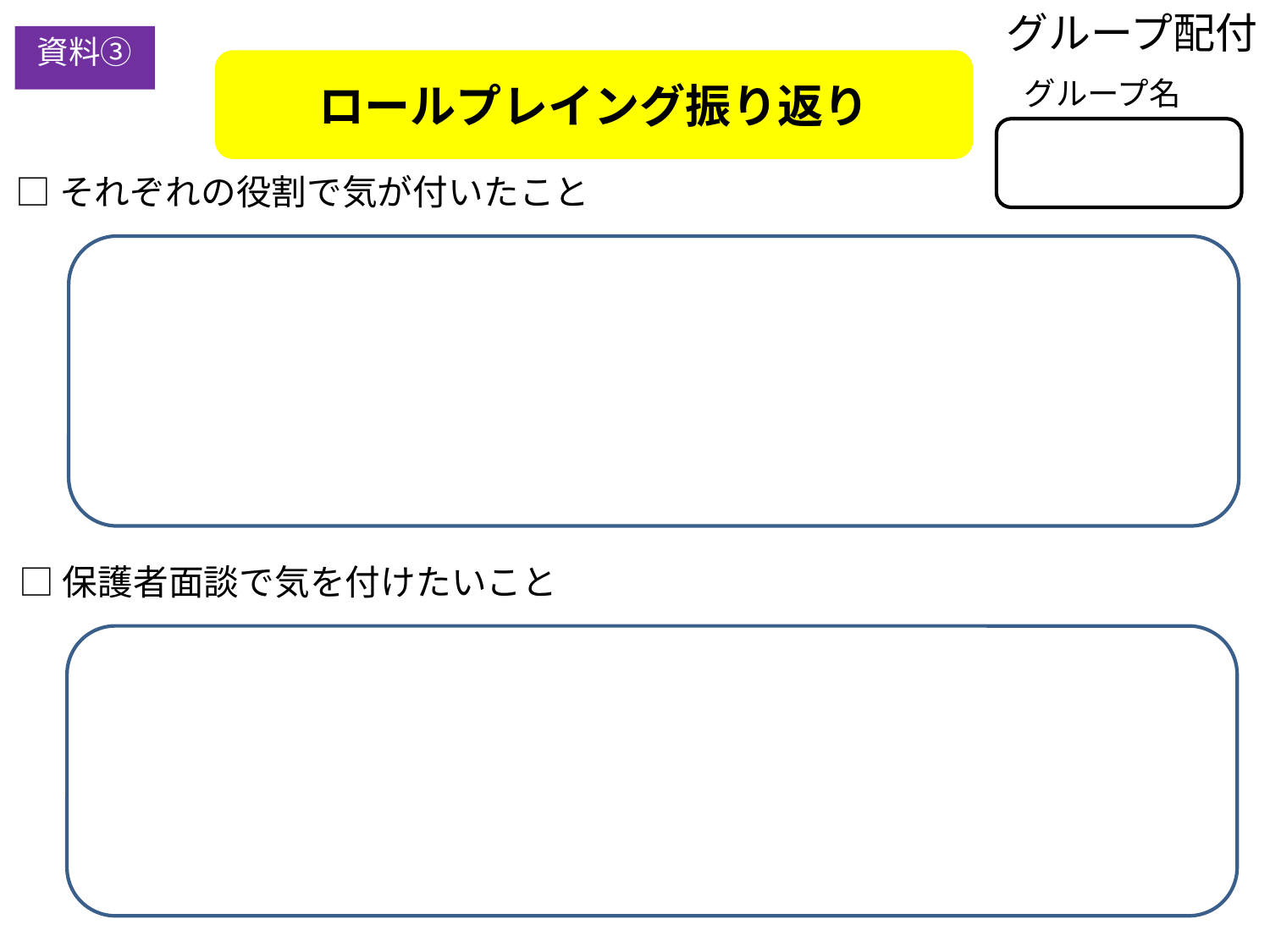

グループ配付
資料③
ロールプレイング振り返り
グループ名

□それぞれの役割で気が付いたこと

□保護者面談で気を付けたいこと